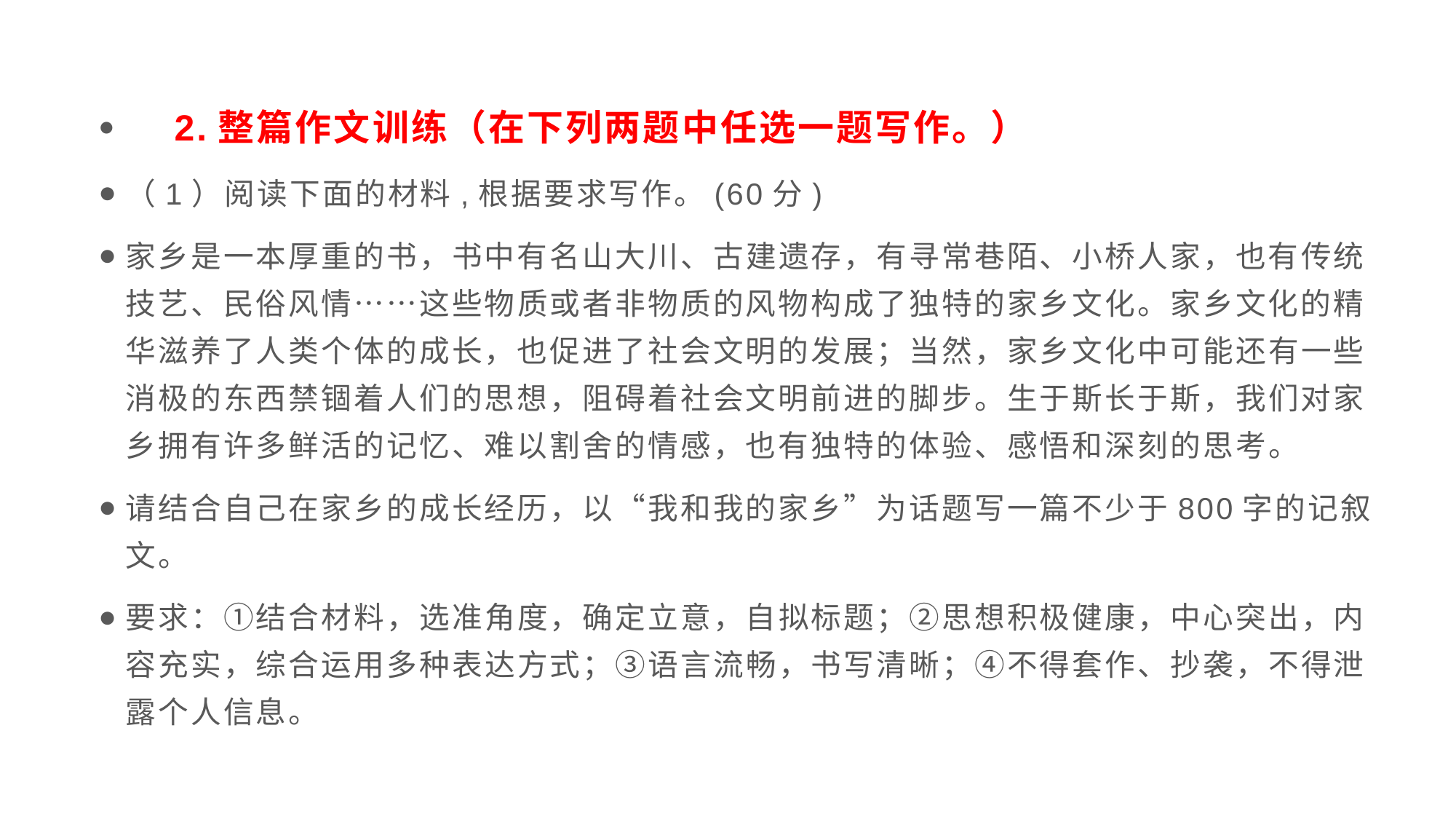

2.整篇作文训练（在下列两题中任选一题写作。）
（1）阅读下面的材料,根据要求写作。(60分)
家乡是一本厚重的书，书中有名山大川、古建遗存，有寻常巷陌、小桥人家，也有传统技艺、民俗风情……这些物质或者非物质的风物构成了独特的家乡文化。家乡文化的精华滋养了人类个体的成长，也促进了社会文明的发展；当然，家乡文化中可能还有一些消极的东西禁锢着人们的思想，阻碍着社会文明前进的脚步。生于斯长于斯，我们对家乡拥有许多鲜活的记忆、难以割舍的情感，也有独特的体验、感悟和深刻的思考。
请结合自己在家乡的成长经历，以“我和我的家乡”为话题写一篇不少于800字的记叙文。
要求：①结合材料，选准角度，确定立意，自拟标题；②思想积极健康，中心突出，内容充实，综合运用多种表达方式；③语言流畅，书写清晰；④不得套作、抄袭，不得泄露个人信息。